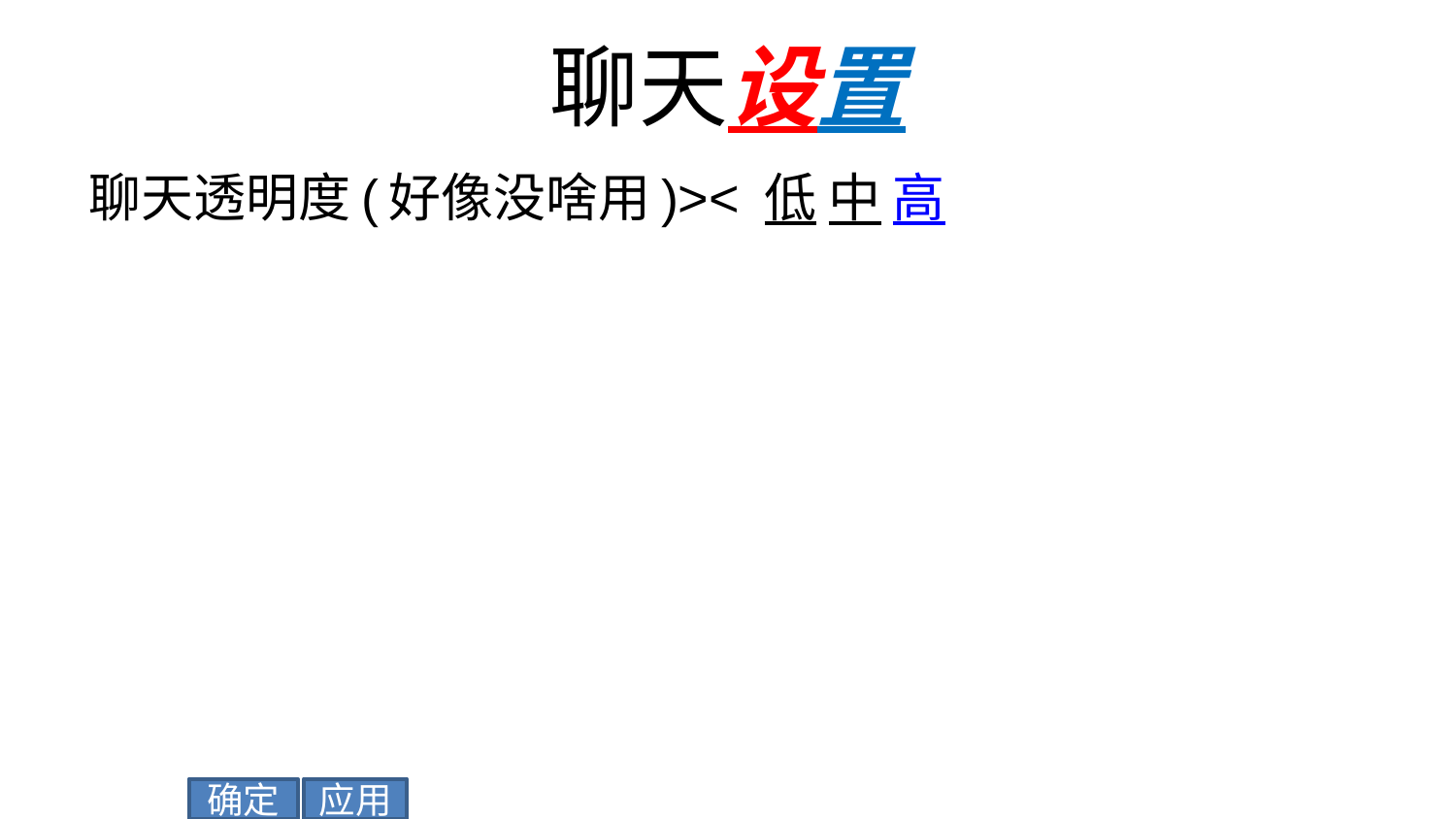

# 聊天设置
聊天透明度(好像没啥用)>< 低 中 高
应用
确定